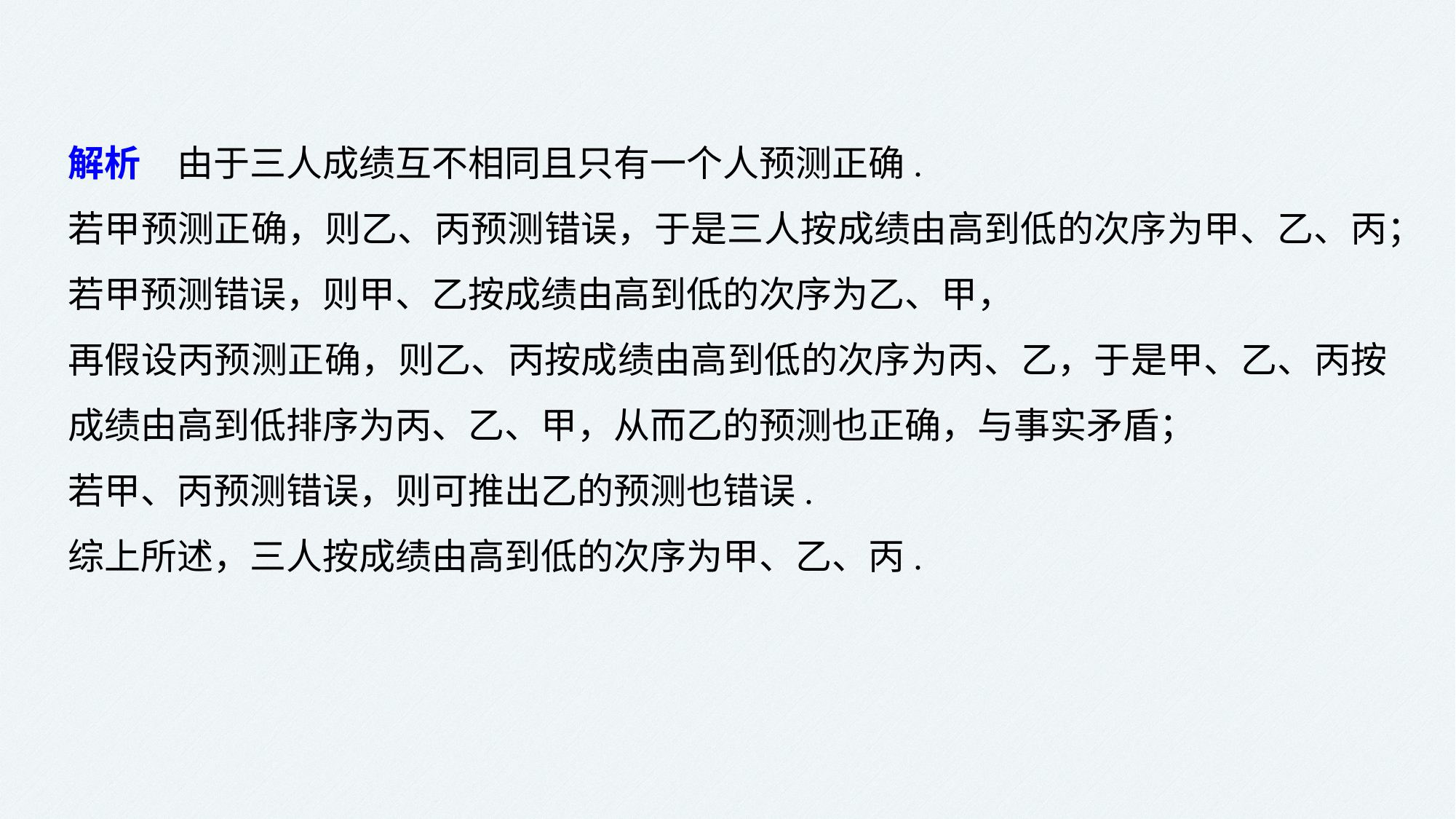

解析　由于三人成绩互不相同且只有一个人预测正确.
若甲预测正确，则乙、丙预测错误，于是三人按成绩由高到低的次序为甲、乙、丙；
若甲预测错误，则甲、乙按成绩由高到低的次序为乙、甲，
再假设丙预测正确，则乙、丙按成绩由高到低的次序为丙、乙，于是甲、乙、丙按成绩由高到低排序为丙、乙、甲，从而乙的预测也正确，与事实矛盾；
若甲、丙预测错误，则可推出乙的预测也错误.
综上所述，三人按成绩由高到低的次序为甲、乙、丙.